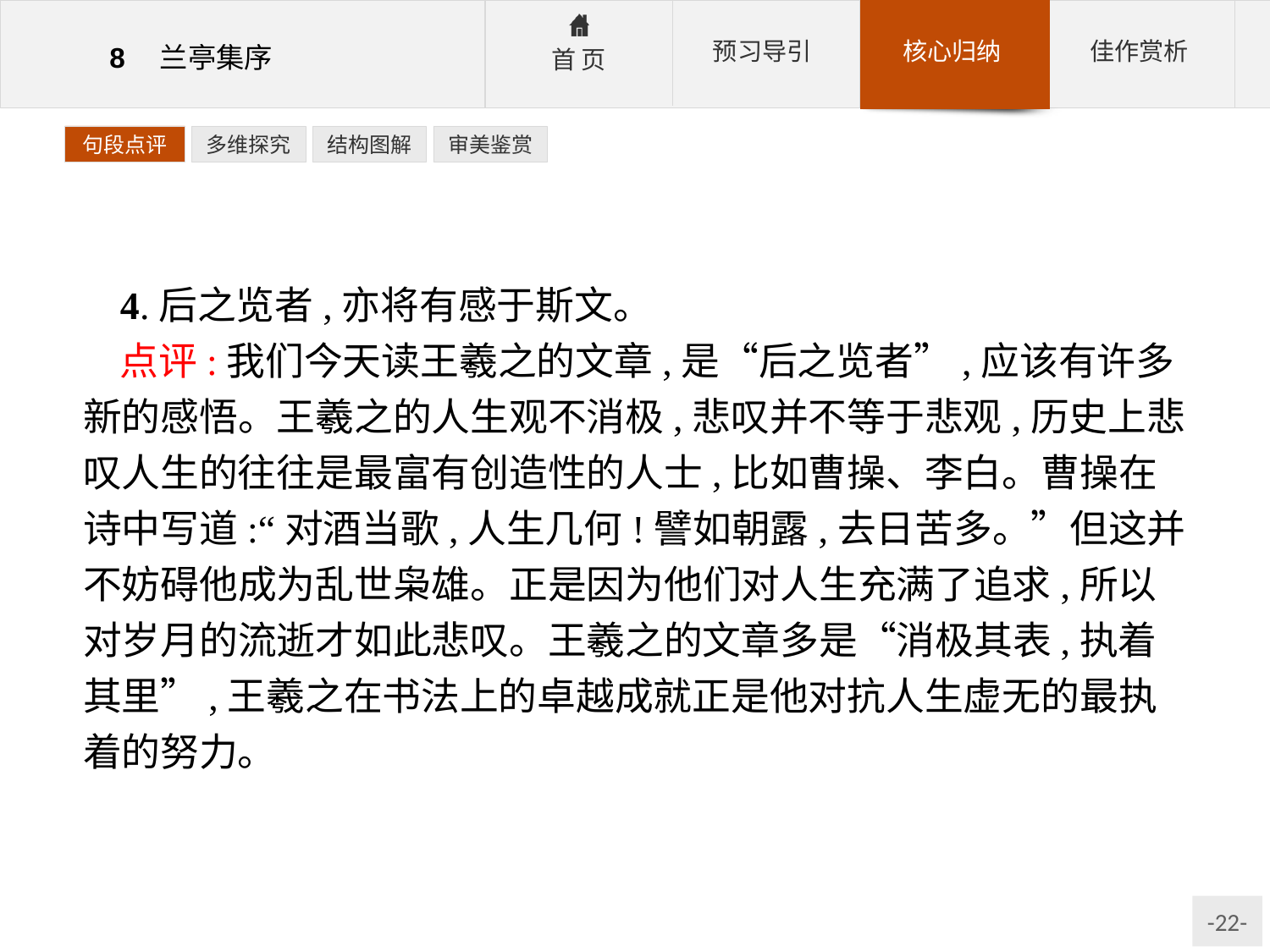

句段点评
多维探究
结构图解
审美鉴赏
4.后之览者,亦将有感于斯文。
点评:我们今天读王羲之的文章,是“后之览者”,应该有许多新的感悟。王羲之的人生观不消极,悲叹并不等于悲观,历史上悲叹人生的往往是最富有创造性的人士,比如曹操、李白。曹操在诗中写道:“对酒当歌,人生几何!譬如朝露,去日苦多。”但这并不妨碍他成为乱世枭雄。正是因为他们对人生充满了追求,所以对岁月的流逝才如此悲叹。王羲之的文章多是“消极其表,执着其里”,王羲之在书法上的卓越成就正是他对抗人生虚无的最执着的努力。